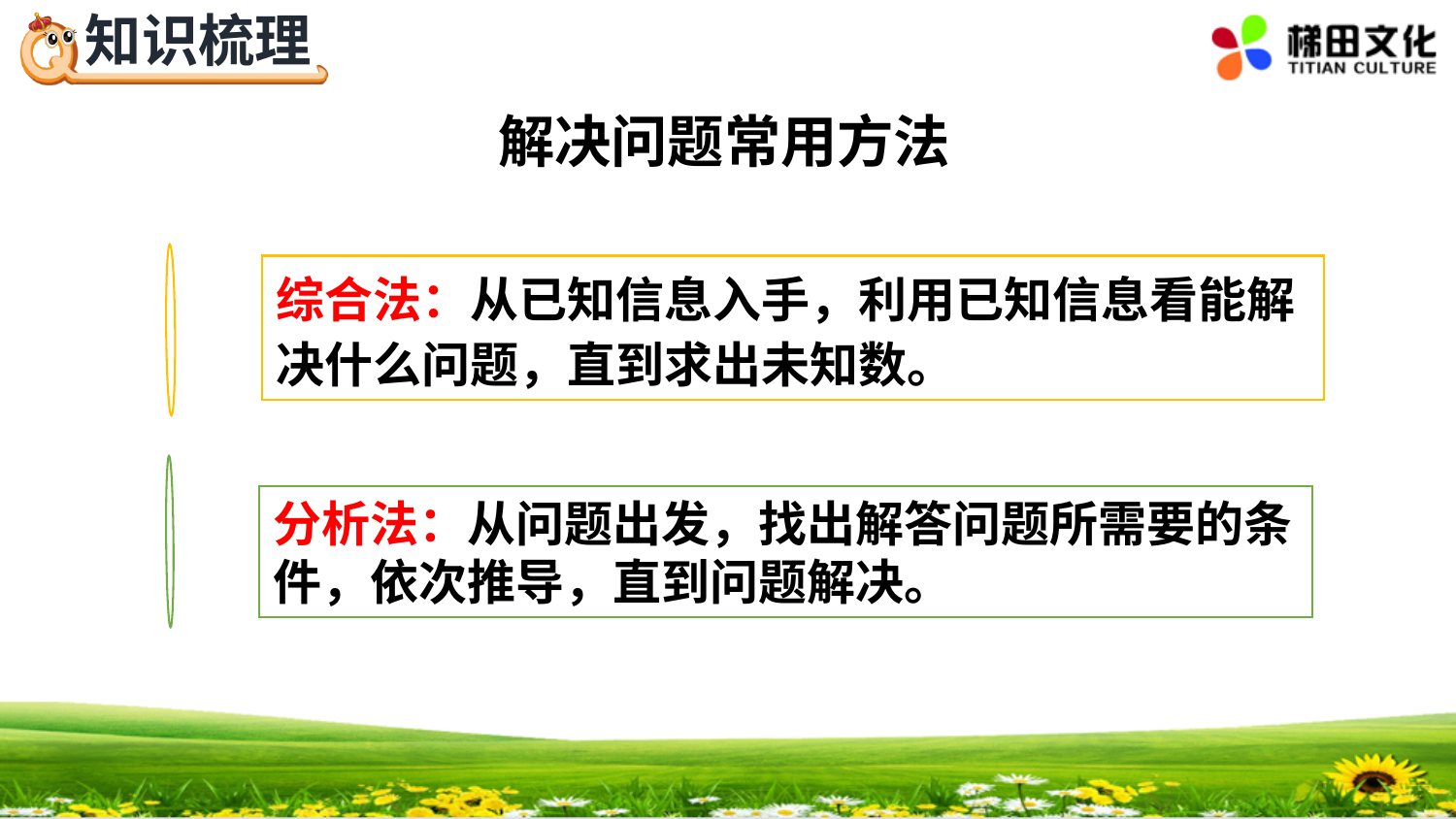

解决问题常用方法
综合法：从已知信息入手，利用已知信息看能解决什么问题，直到求出未知数。

分析法：从问题出发，找出解答问题所需要的条件，依次推导，直到问题解决。